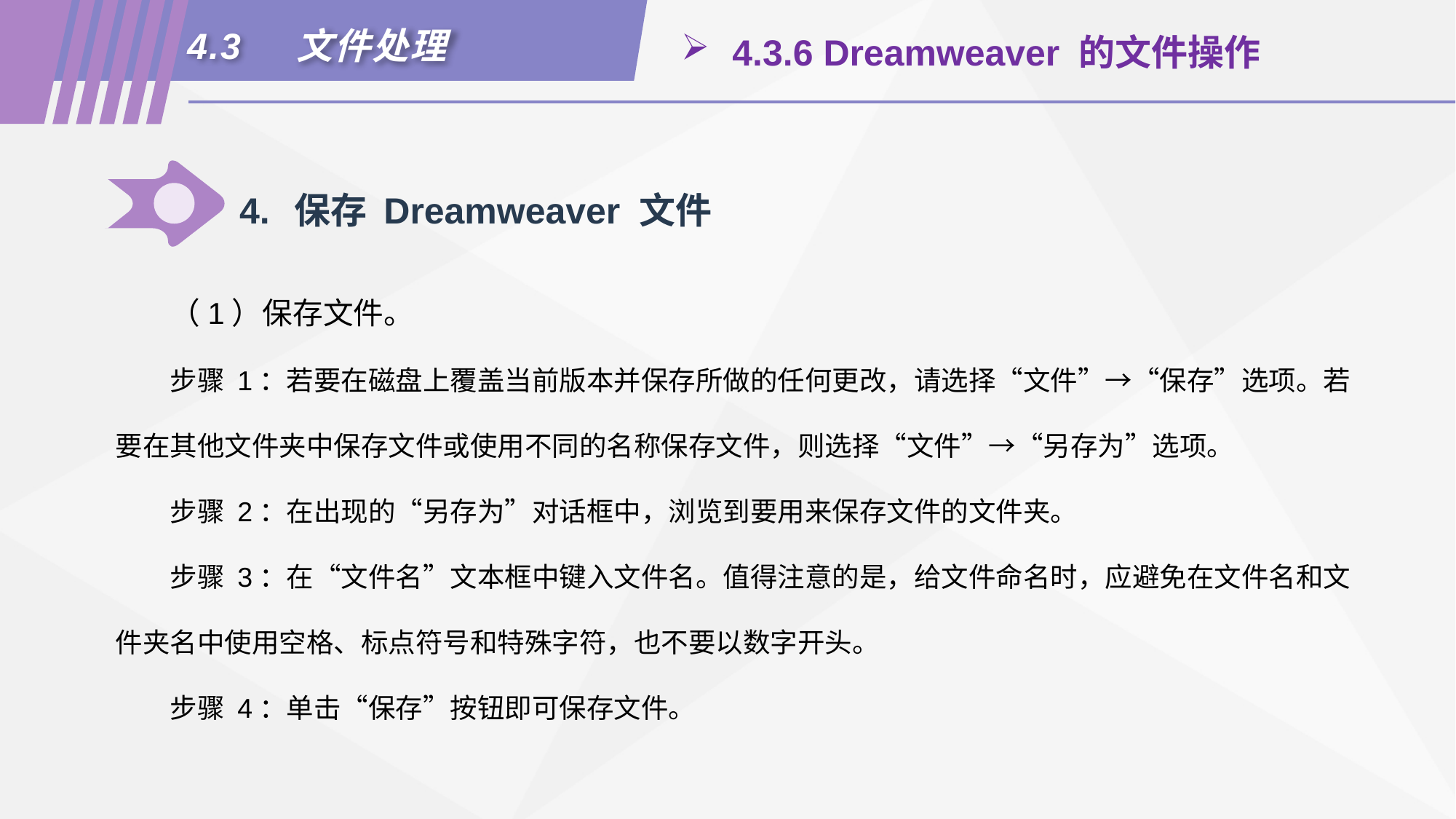

4.3	文件处理
 4.3.6 Dreamweaver 的文件操作

4.	保存 Dreamweaver 文件
（1）保存文件。
步骤 1：若要在磁盘上覆盖当前版本并保存所做的任何更改，请选择“文件”→“保存”选项。若要在其他文件夹中保存文件或使用不同的名称保存文件，则选择“文件”→“另存为”选项。
步骤 2：在出现的“另存为”对话框中，浏览到要用来保存文件的文件夹。
步骤 3：在“文件名”文本框中键入文件名。值得注意的是，给文件命名时，应避免在文件名和文件夹名中使用空格、标点符号和特殊字符，也不要以数字开头。
步骤 4：单击“保存”按钮即可保存文件。